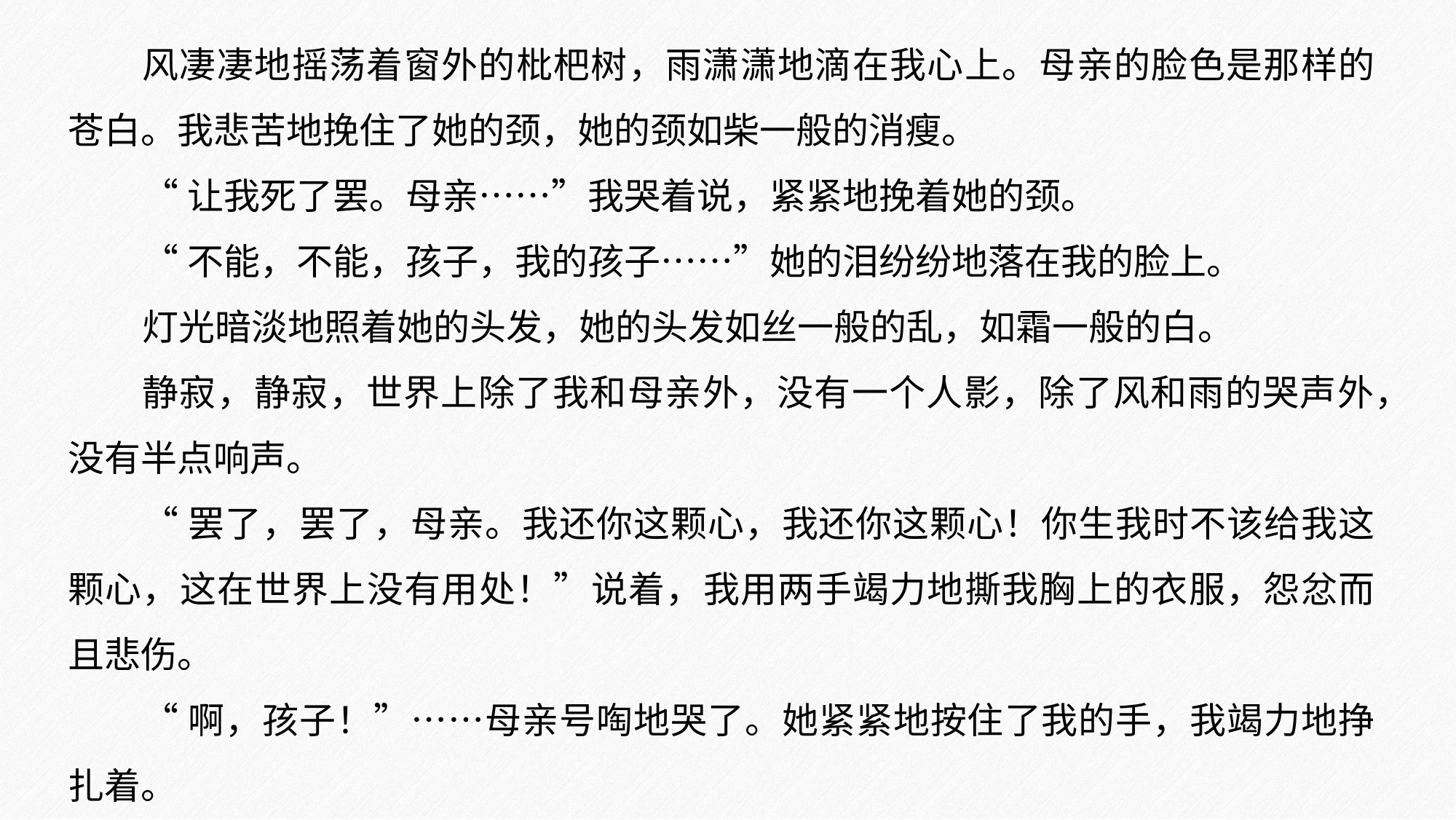

风凄凄地摇荡着窗外的枇杷树，雨潇潇地滴在我心上。母亲的脸色是那样的苍白。我悲苦地挽住了她的颈，她的颈如柴一般的消瘦。
“让我死了罢。母亲……”我哭着说，紧紧地挽着她的颈。
“不能，不能，孩子，我的孩子……”她的泪纷纷地落在我的脸上。
灯光暗淡地照着她的头发，她的头发如丝一般的乱，如霜一般的白。
静寂，静寂，世界上除了我和母亲外，没有一个人影，除了风和雨的哭声外，没有半点响声。
“罢了，罢了，母亲。我还你这颗心，我还你这颗心！你生我时不该给我这颗心，这在世界上没有用处！”说着，我用两手竭力地撕我胸上的衣服，怨忿而且悲伤。
“啊，孩子！”……母亲号啕地哭了。她紧紧地按住了我的手，我竭力地挣扎着。